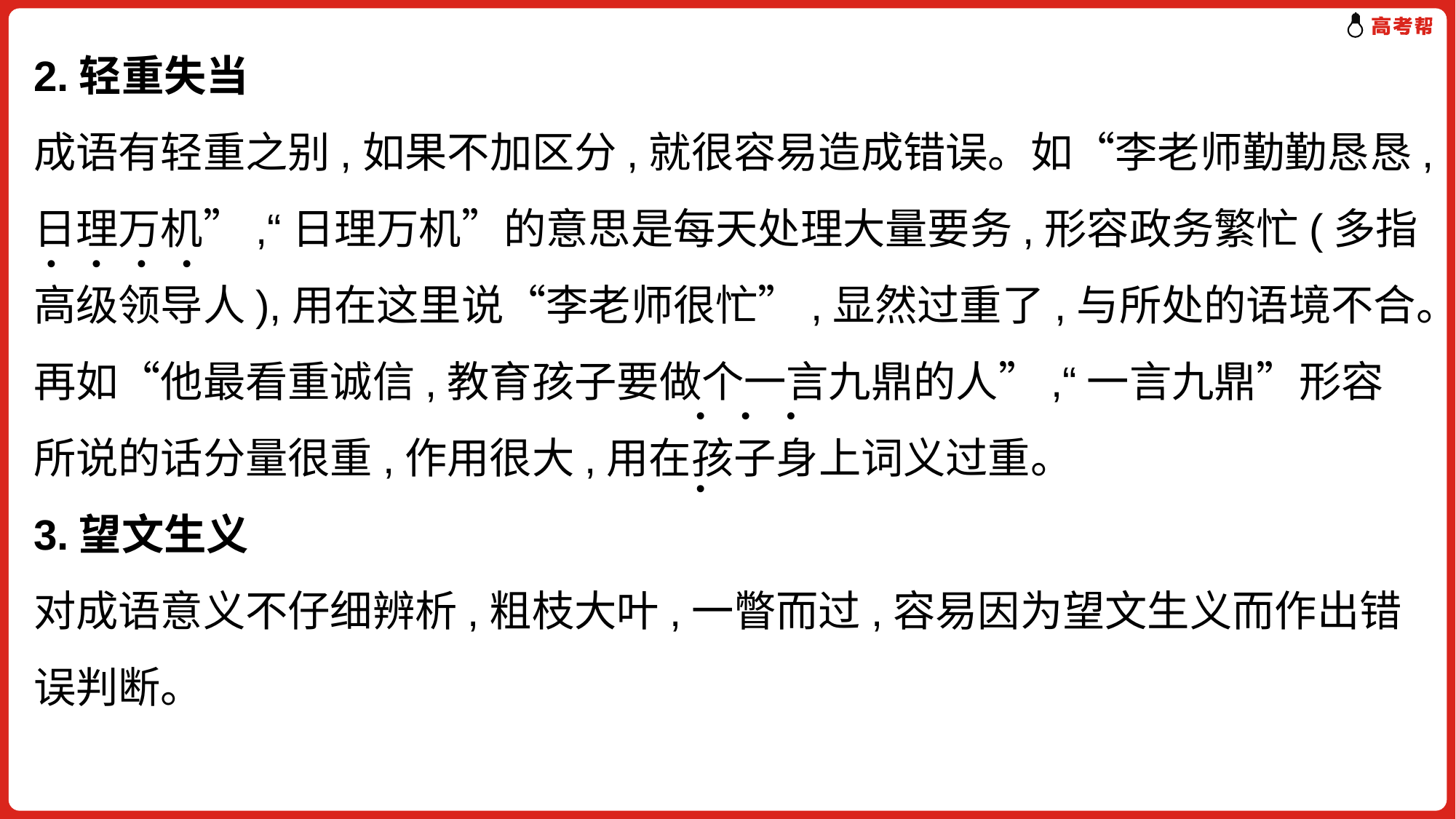

2.轻重失当
成语有轻重之别,如果不加区分,就很容易造成错误。如“李老师勤勤恳恳,
日理万机”,“日理万机”的意思是每天处理大量要务,形容政务繁忙(多指高级领导人),用在这里说“李老师很忙”,显然过重了,与所处的语境不合。再如“他最看重诚信,教育孩子要做个一言九鼎的人”,“一言九鼎”形容所说的话分量很重,作用很大,用在孩子身上词义过重。
3.望文生义
对成语意义不仔细辨析,粗枝大叶,一瞥而过,容易因为望文生义而作出错误判断。
.  .  .  .
.  .  .  .